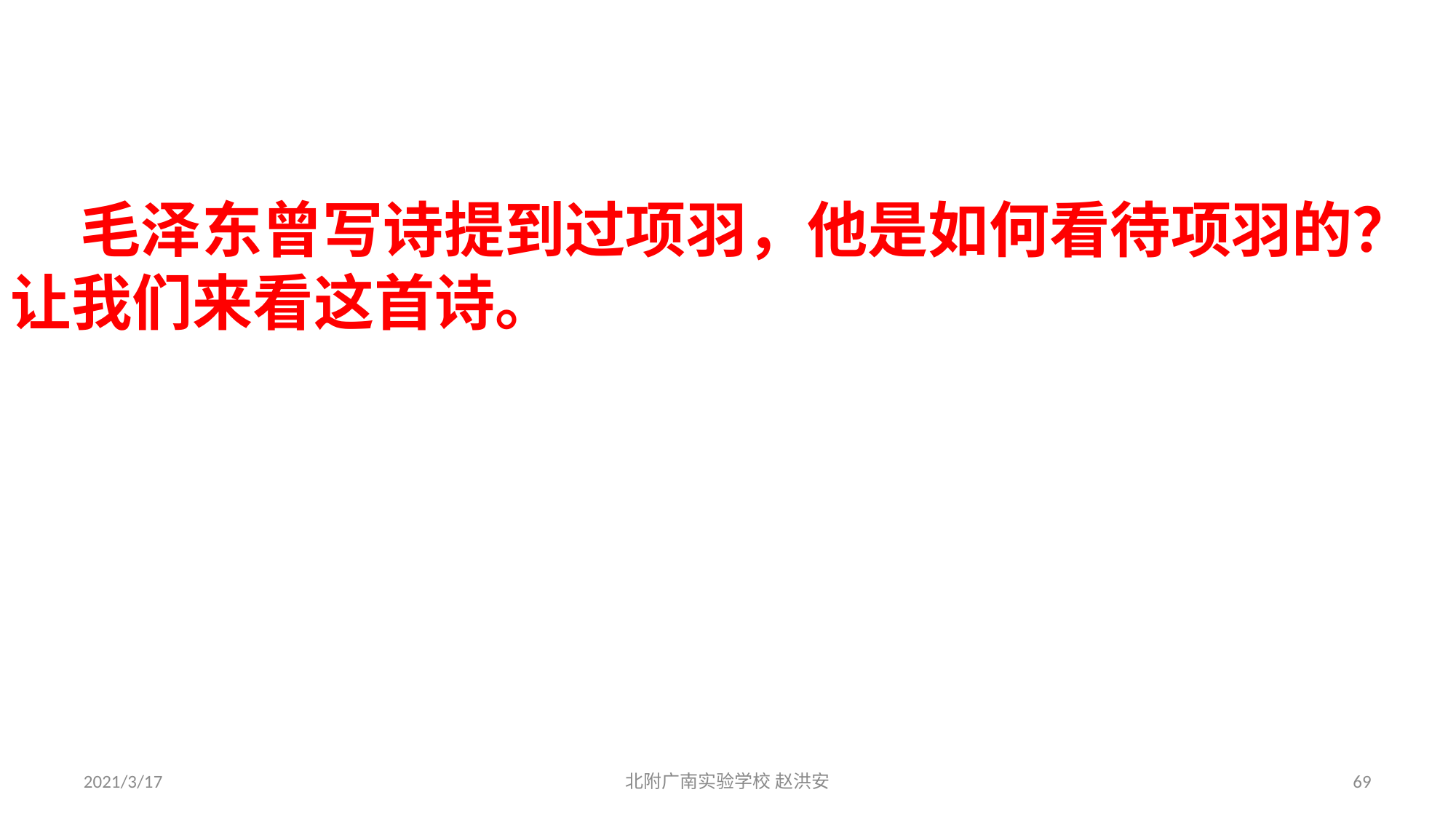

毛泽东曾写诗提到过项羽，他是如何看待项羽的？让我们来看这首诗。
2021/3/17
北附广南实验学校 赵洪安
69